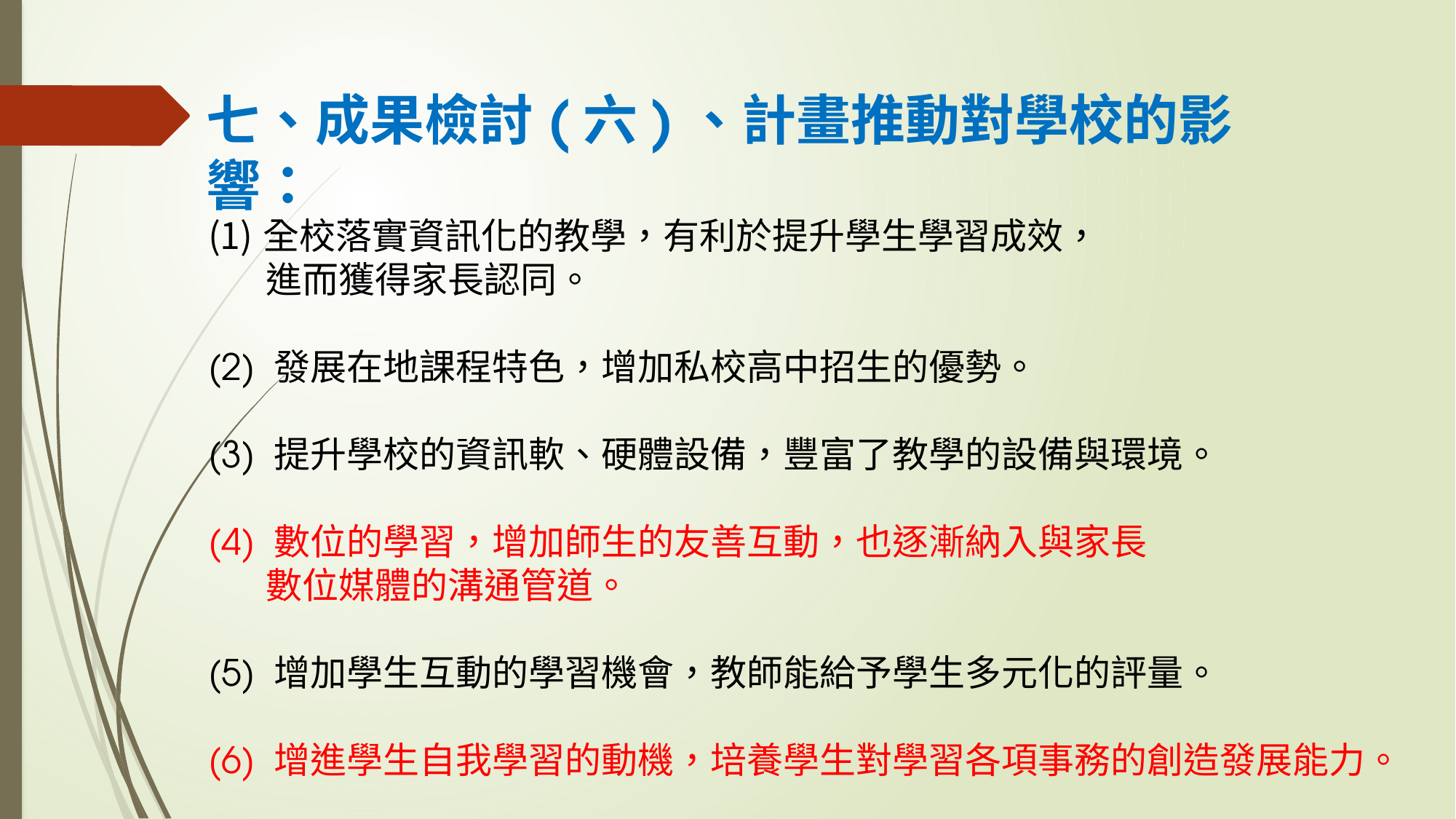

七、成果檢討(六)、計畫推動對學校的影響：
全校落實資訊化的教學，有利於提升學生學習成效，
      進而獲得家長認同。

(2) 發展在地課程特色，增加私校高中招生的優勢。

(3) 提升學校的資訊軟、硬體設備，豐富了教學的設備與環境。

(4) 數位的學習，增加師生的友善互動，也逐漸納入與家長
      數位媒體的溝通管道。

(5) 增加學生互動的學習機會，教師能給予學生多元化的評量。

(6) 增進學生自我學習的動機，培養學生對學習各項事務的創造發展能力。